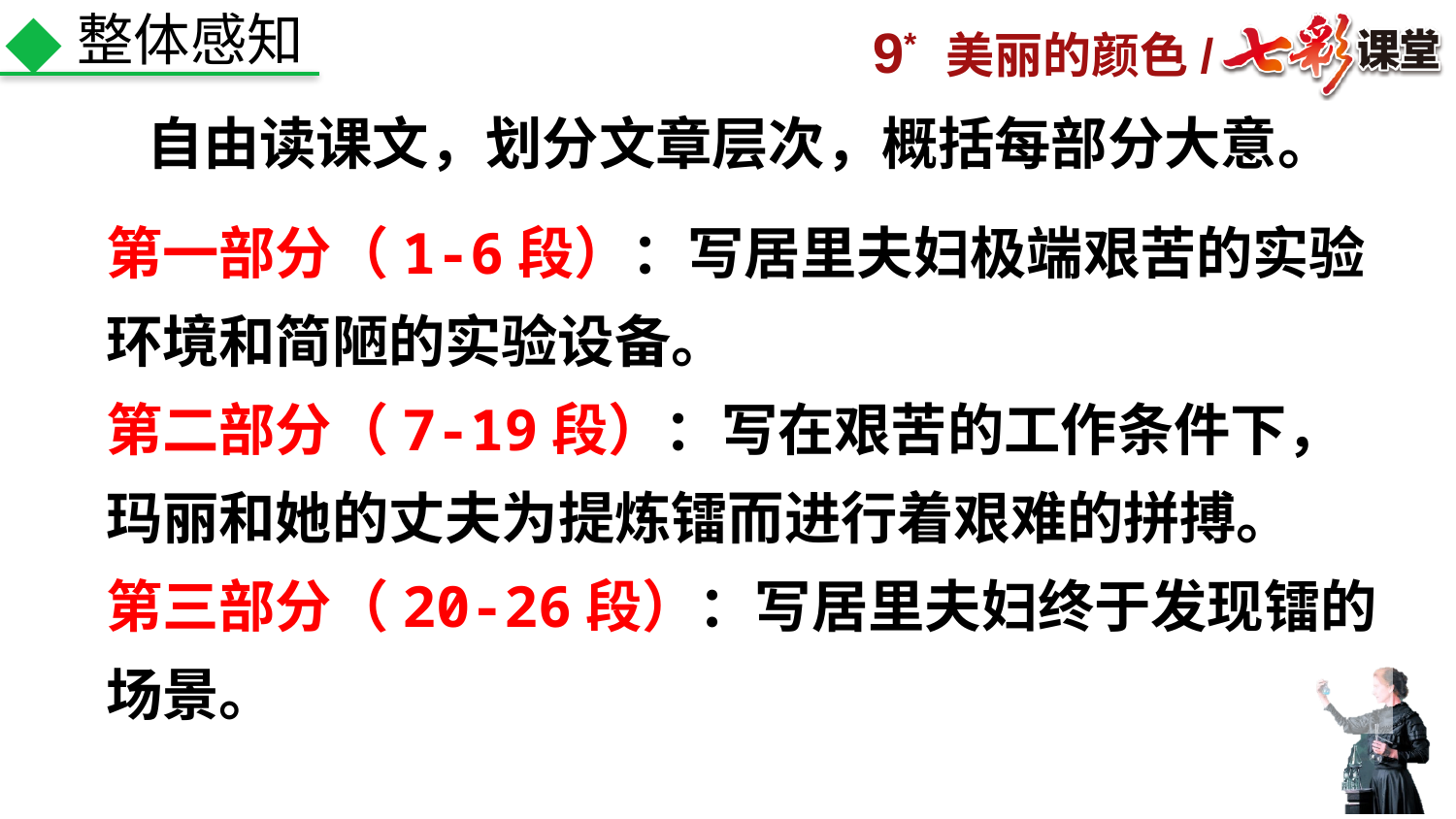

整体感知

自由读课文，划分文章层次，概括每部分大意。
第一部分（1-6段）：写居里夫妇极端艰苦的实验环境和简陋的实验设备。
第二部分（7-19段）：写在艰苦的工作条件下，玛丽和她的丈夫为提炼镭而进行着艰难的拼搏。
第三部分（20-26段）：写居里夫妇终于发现镭的场景。